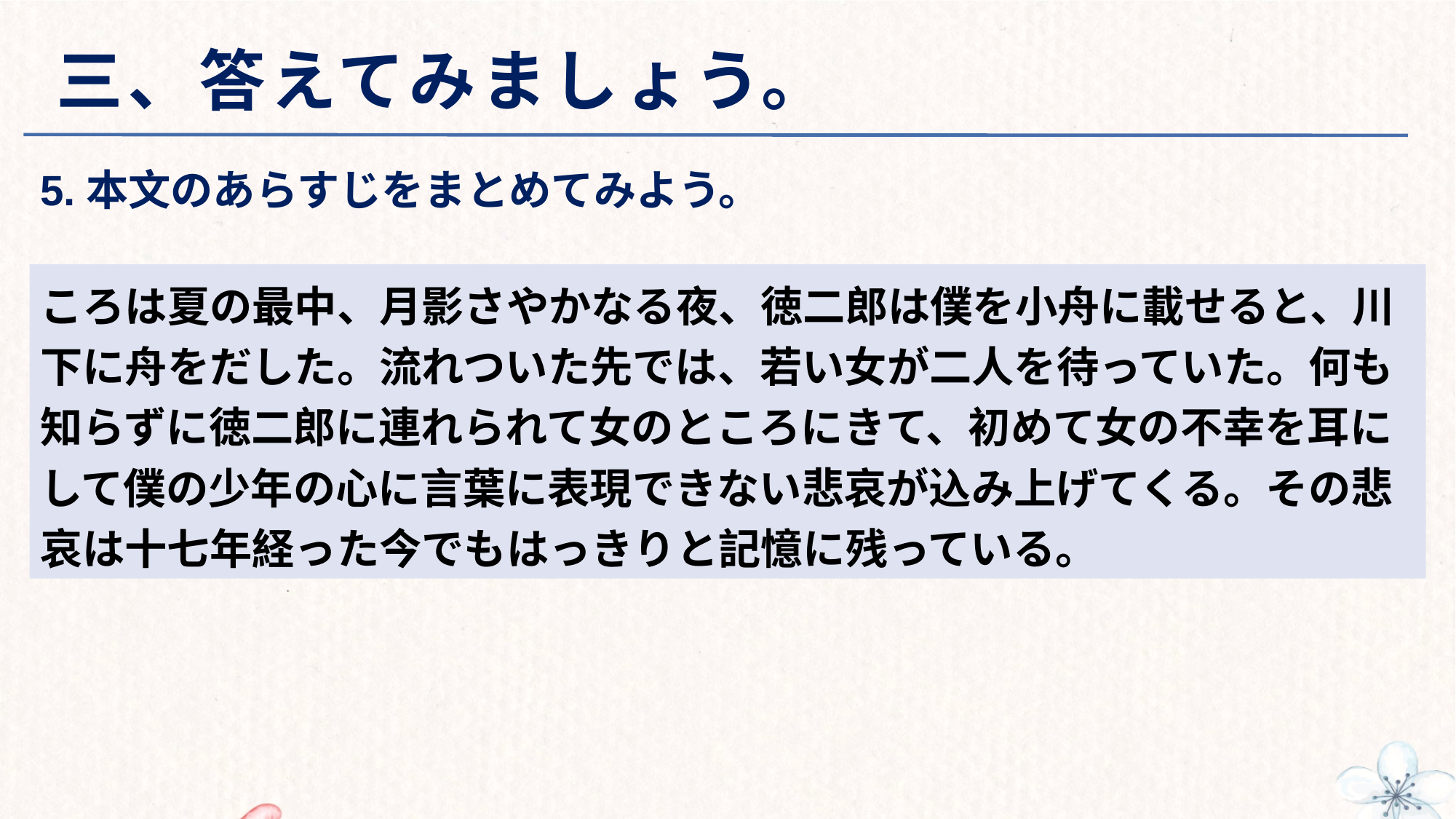

# 三、答えてみましょう。
5.本文のあらすじをまとめてみよう。
ころは夏の最中、月影さやかなる夜、徳二郎は僕を小舟に載せると、川下に舟をだした。流れついた先では、若い女が二人を待っていた。何も知らずに徳二郎に連れられて女のところにきて、初めて女の不幸を耳にして僕の少年の心に言葉に表現できない悲哀が込み上げてくる。その悲哀は十七年経った今でもはっきりと記憶に残っている。